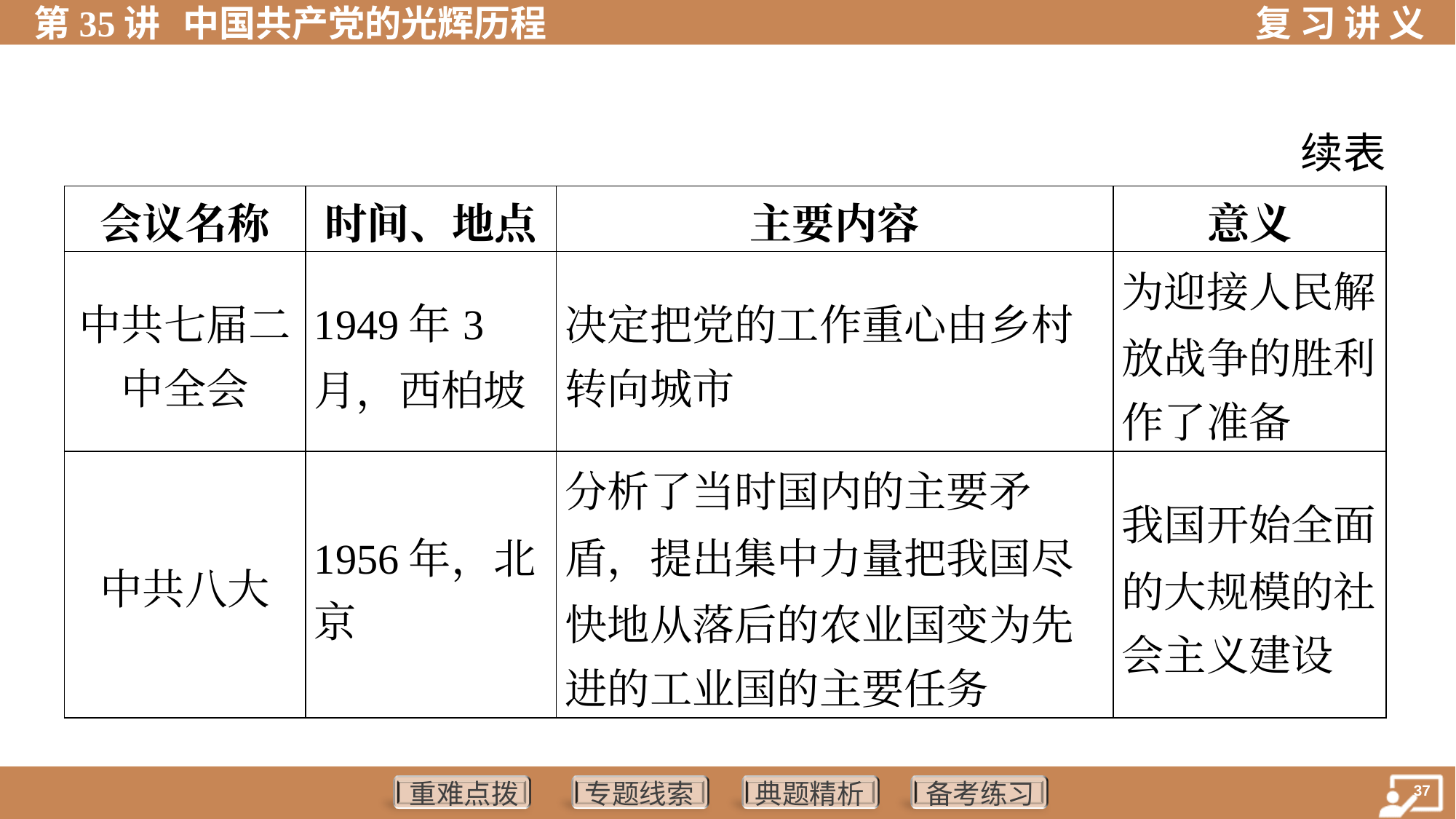

续表
| 会议名称 | 时间、地点 | 主要内容 | 意义 |
| --- | --- | --- | --- |
| 中共七届二 中全会 | 1949年3月，西柏坡 | 决定把党的工作重心由乡村 转向城市 | 为迎接人民解 放战争的胜利 作了准备 |
| 中共八大 | 1956年，北 京 | 分析了当时国内的主要矛 盾，提出集中力量把我国尽 快地从落后的农业国变为先 进的工业国的主要任务 | 我国开始全面 的大规模的社 会主义建设 |